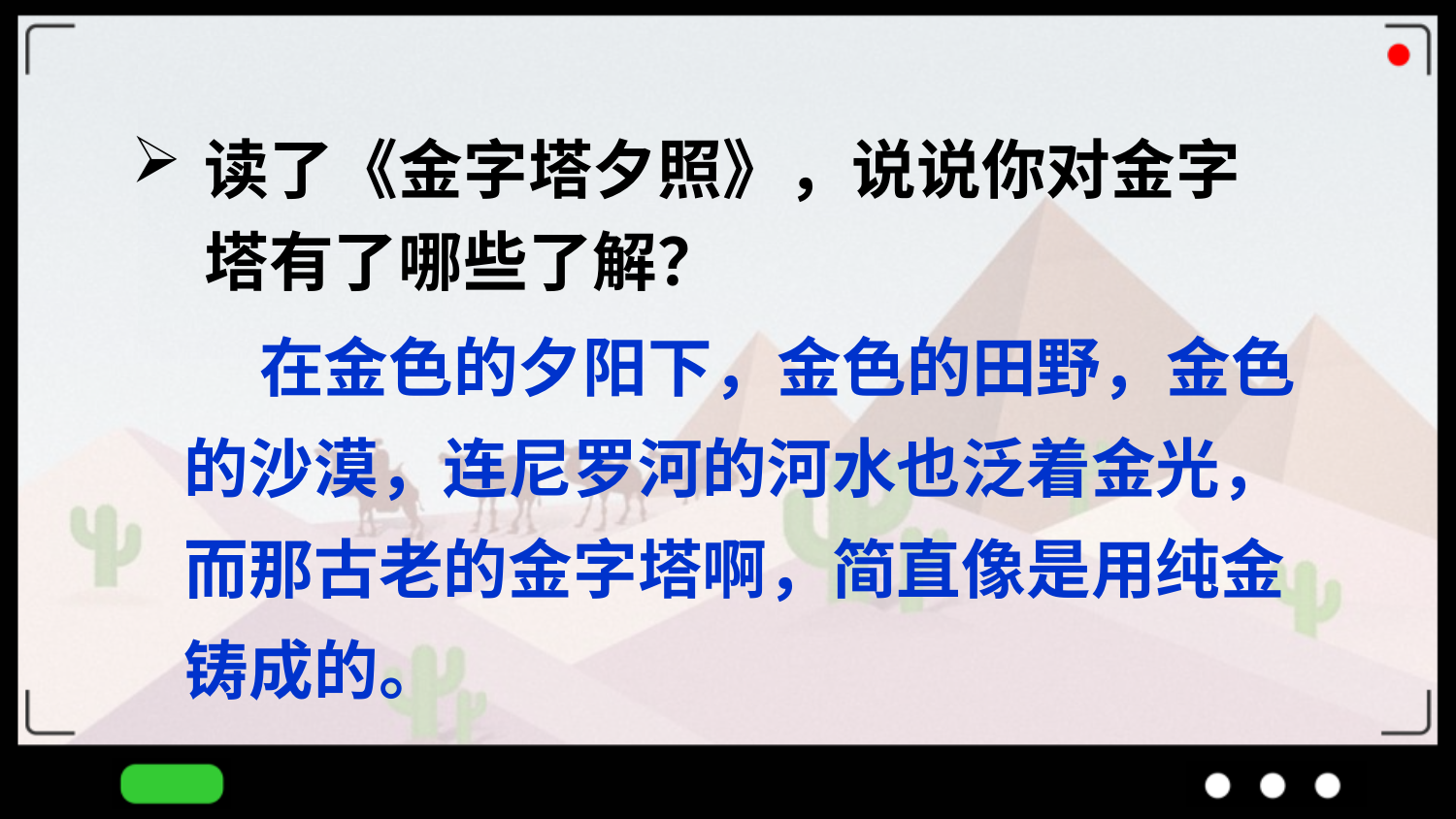

读了《金字塔夕照》，说说你对金字塔有了哪些了解？
    在金色的夕阳下，金色的田野，金色的沙漠，连尼罗河的河水也泛着金光，而那古老的金字塔啊，简直像是用纯金铸成的。